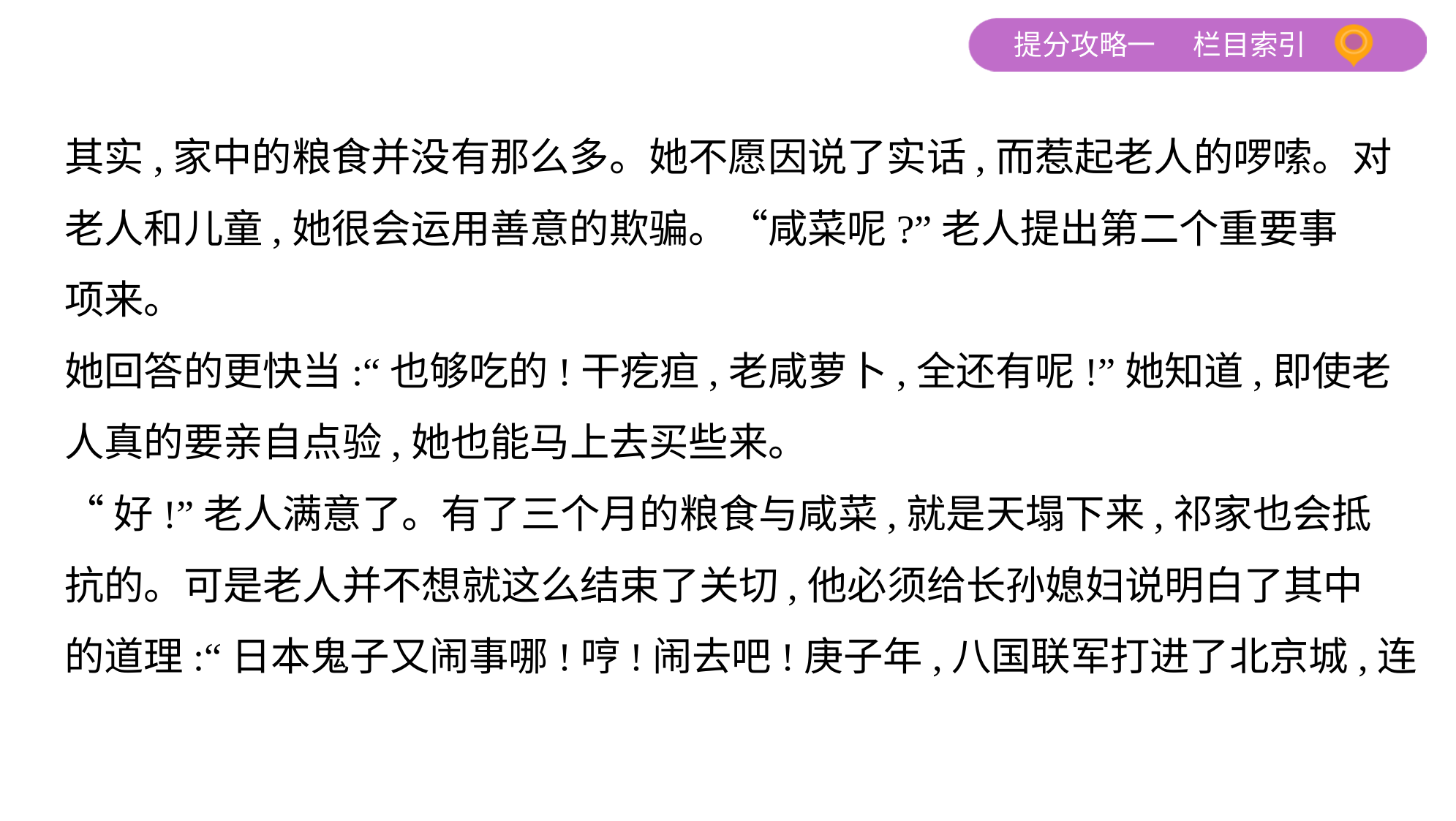

其实,家中的粮食并没有那么多。她不愿因说了实话,而惹起老人的啰嗦。对
老人和儿童,她很会运用善意的欺骗。“咸菜呢?”老人提出第二个重要事
项来。
她回答的更快当:“也够吃的!干疙疸,老咸萝卜,全还有呢!”她知道,即使老
人真的要亲自点验,她也能马上去买些来。
“好!”老人满意了。有了三个月的粮食与咸菜,就是天塌下来,祁家也会抵
抗的。可是老人并不想就这么结束了关切,他必须给长孙媳妇说明白了其中
的道理:“日本鬼子又闹事哪!哼!闹去吧!庚子年,八国联军打进了北京城,连